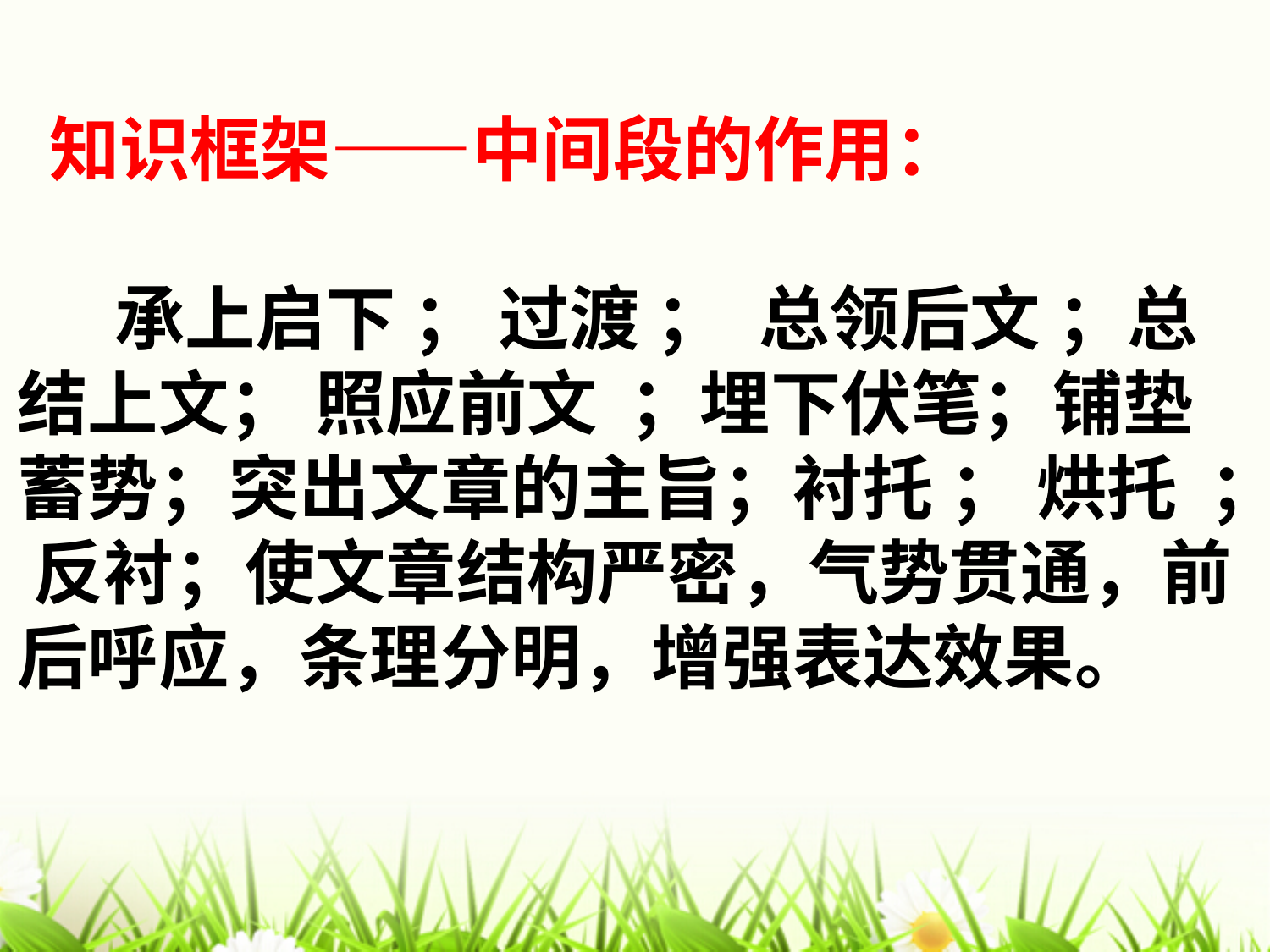

知识框架——中间段的作用：

   承上启下 ； 过渡 ；  总领后文 ；总结上文； 照应前文  ；埋下伏笔；铺垫蓄势；突出文章的主旨；衬托 ； 烘托  ； 反衬；使文章结构严密，气势贯通，前后呼应，条理分明，增强表达效果。